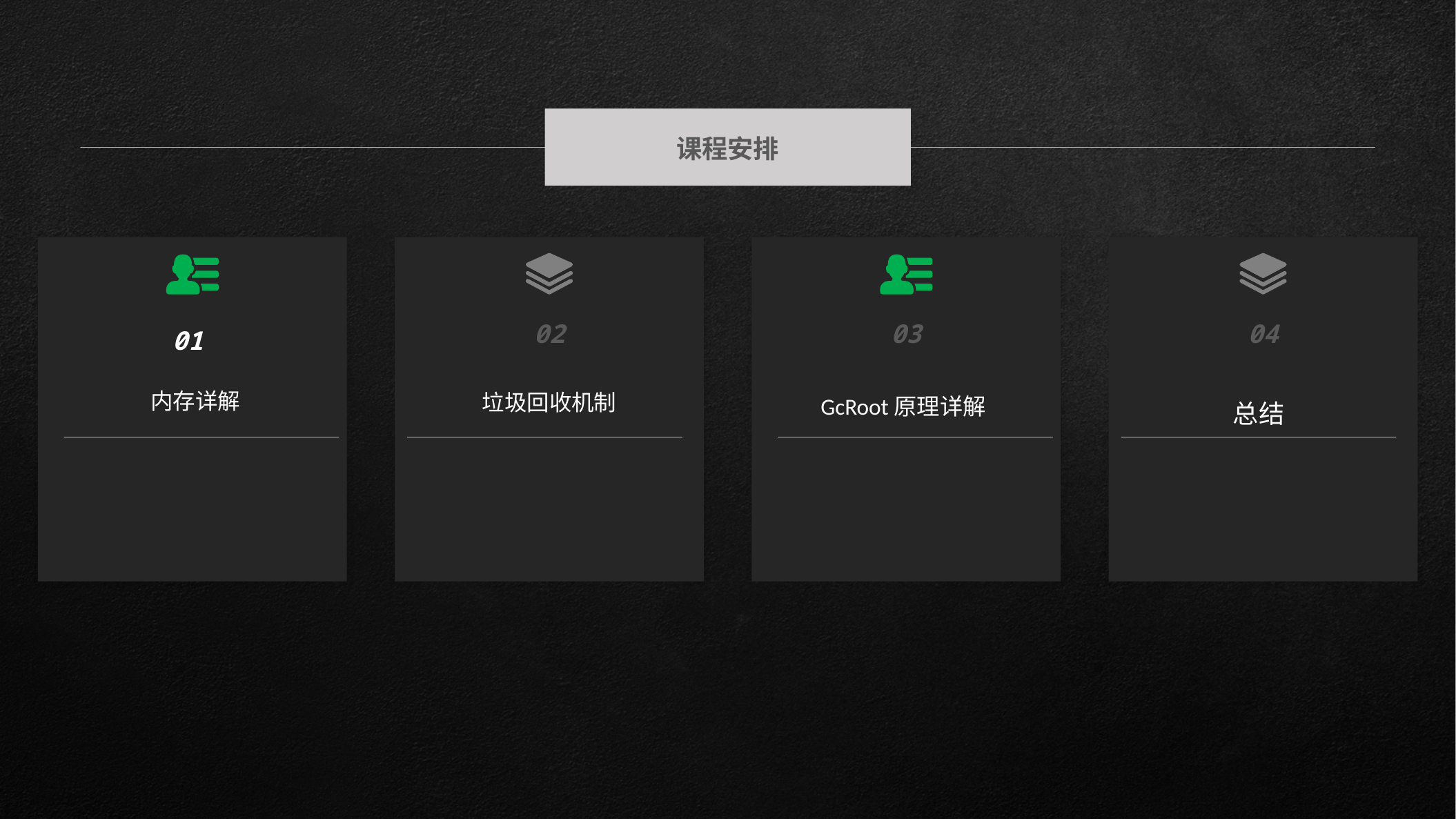

课程安排

01
内存详解

02

03

04
总结

垃圾回收机制
GcRoot原理详解